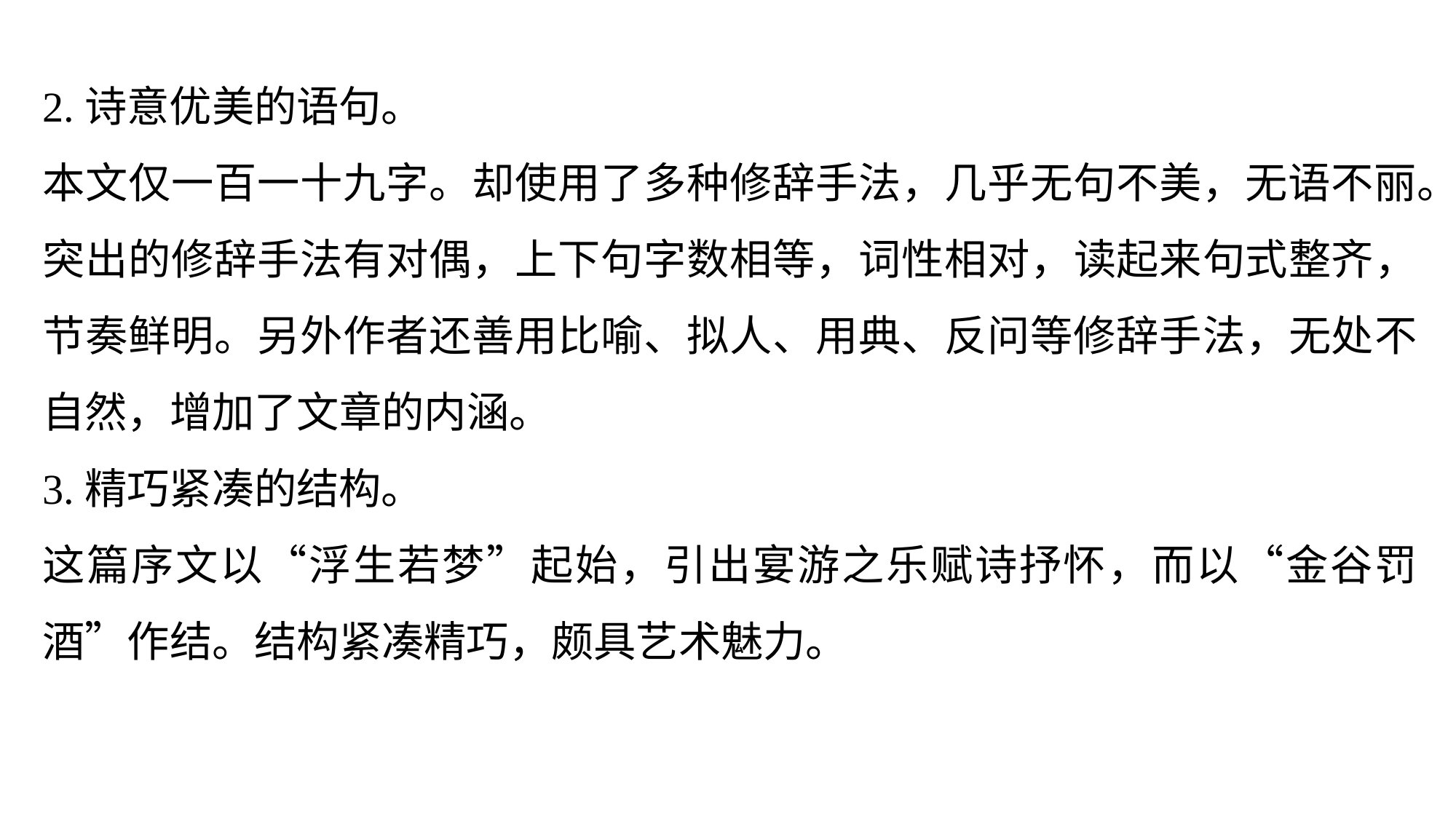

2.诗意优美的语句。
本文仅一百一十九字。却使用了多种修辞手法，几乎无句不美，无语不丽。突出的修辞手法有对偶，上下句字数相等，词性相对，读起来句式整齐，节奏鲜明。另外作者还善用比喻、拟人、用典、反问等修辞手法，无处不自然，增加了文章的内涵。
3.精巧紧凑的结构。
这篇序文以“浮生若梦”起始，引出宴游之乐赋诗抒怀，而以“金谷罚酒”作结。结构紧凑精巧，颇具艺术魅力。